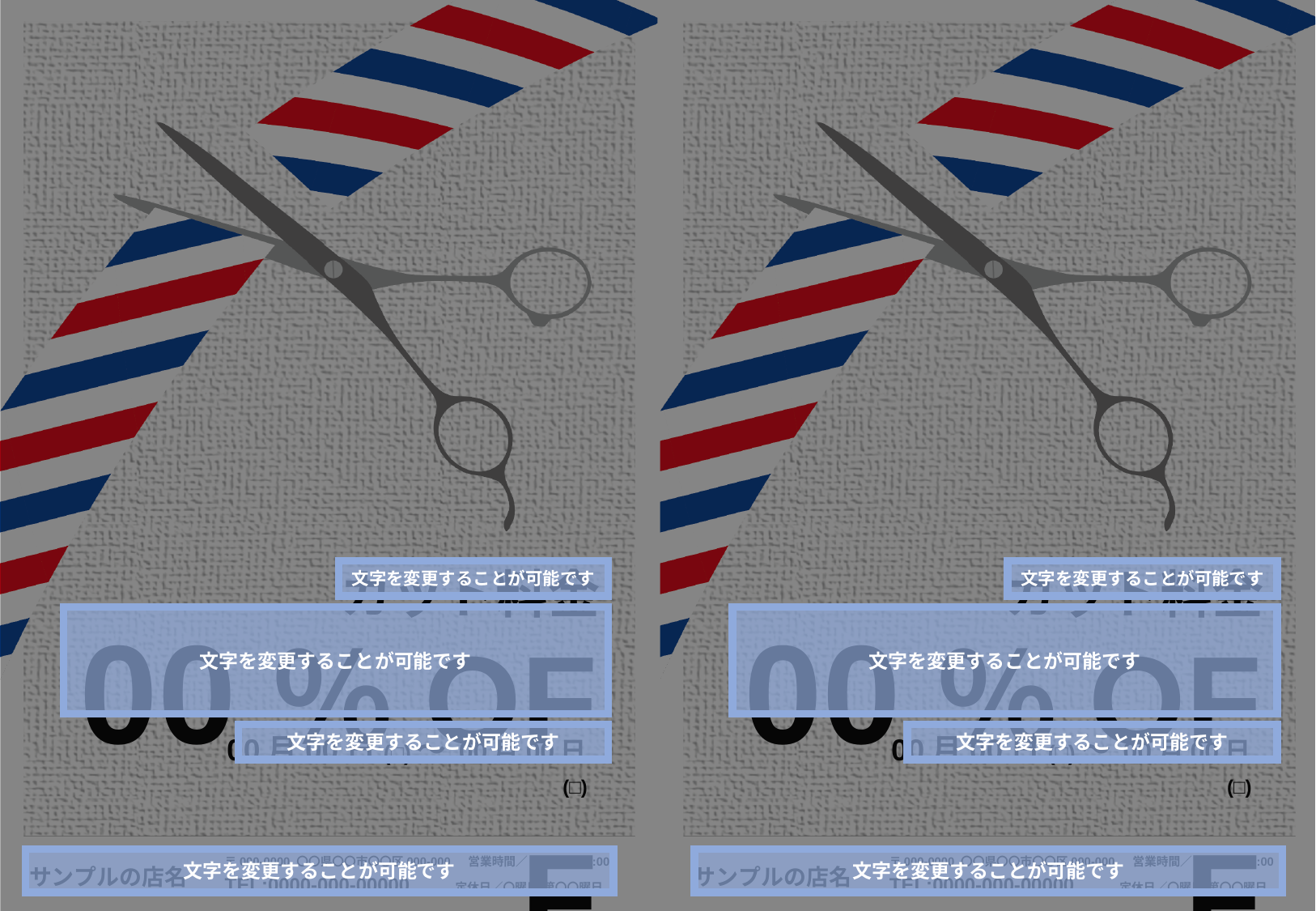

カット料金
カット料金
00％OFF
00％OFF
文字を変更することが可能です
文字を変更することが可能です
文字を変更することが可能です
文字を変更することが可能です
00月00日(□)～ 00月00日(□)
00月00日(□)～ 00月00日(□)
文字を変更することが可能です
文字を変更することが可能です
〒000-0000 〇〇県〇〇市〇〇区000-000　 営業時間／00:00～00:00
TEL:0000-000-00000　　　  定休日／〇曜日・第〇〇曜日
〒000-0000 〇〇県〇〇市〇〇区000-000　 営業時間／00:00～00:00
TEL:0000-000-00000　　　  定休日／〇曜日・第〇〇曜日
文字を変更することが可能です
文字を変更することが可能です
サンプルの店名
サンプルの店名